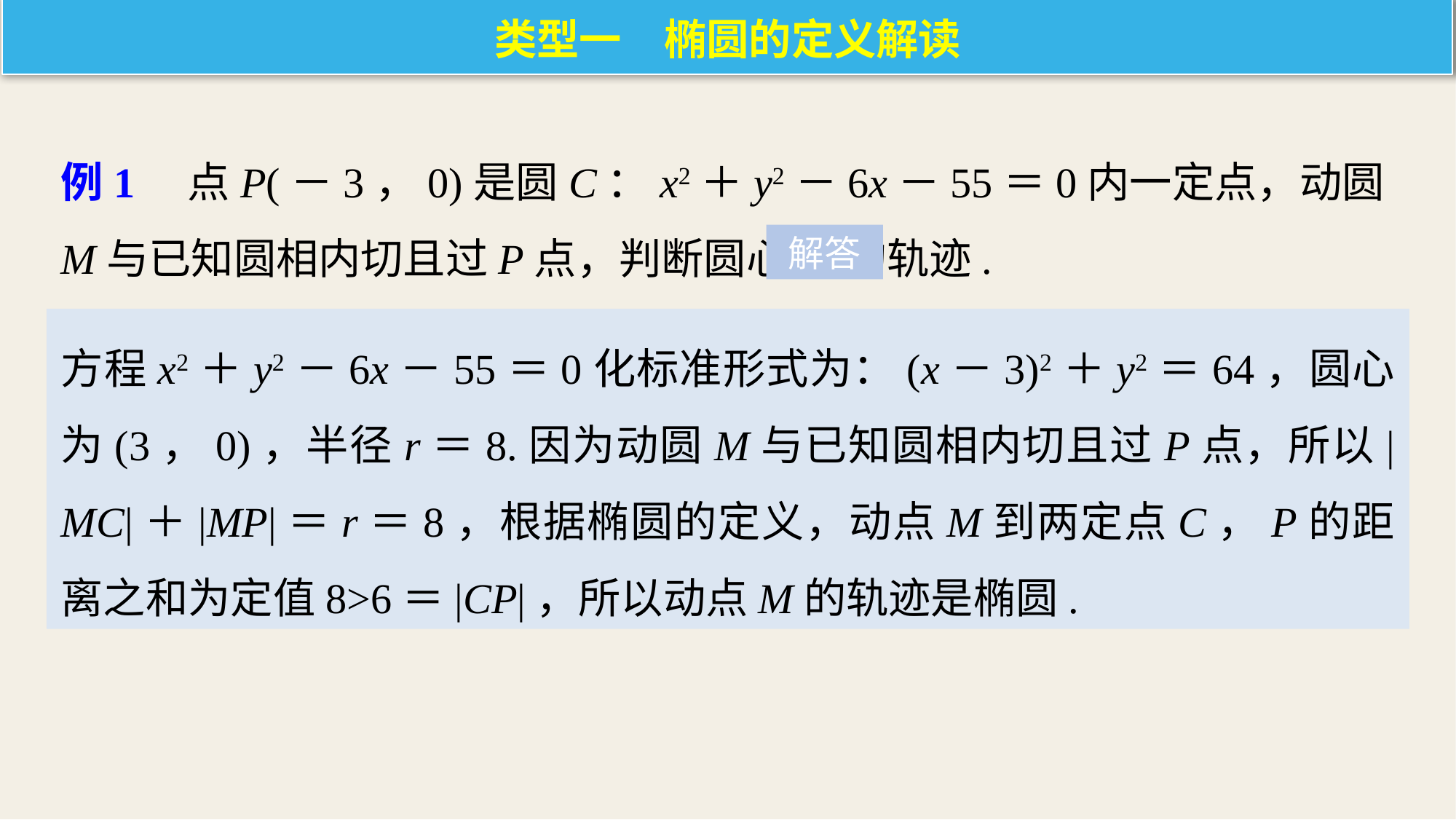

类型一　椭圆的定义解读
例1　点P(－3，0)是圆C：x2＋y2－6x－55＝0内一定点，动圆M与已知圆相内切且过P点，判断圆心M的轨迹.
解答
方程x2＋y2－6x－55＝0化标准形式为：(x－3)2＋y2＝64，圆心为(3，0)，半径r＝8.因为动圆M与已知圆相内切且过P点，所以|MC|＋|MP|＝r＝8，根据椭圆的定义，动点M到两定点C，P的距离之和为定值8>6＝|CP|，所以动点M的轨迹是椭圆.